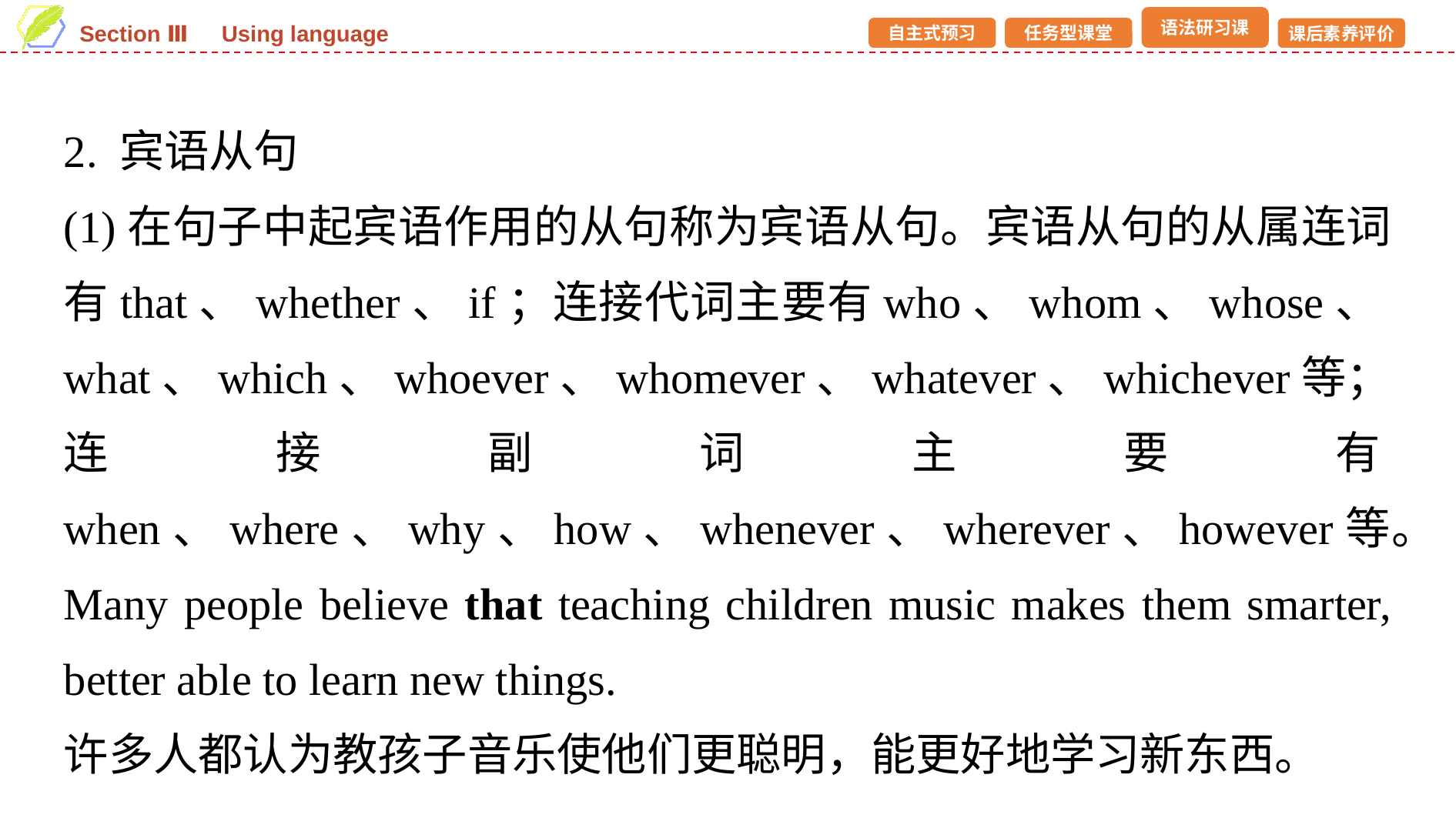

2. 宾语从句
(1)在句子中起宾语作用的从句称为宾语从句。宾语从句的从属连词有that、whether、if；连接代词主要有who、whom、whose、what、which、whoever、whomever、whatever、whichever等；连接副词主要有when、where、why、how、whenever、wherever、however等。
Many people believe that teaching children music makes them smarter, better able to learn new things.
许多人都认为教孩子音乐使他们更聪明，能更好地学习新东西。